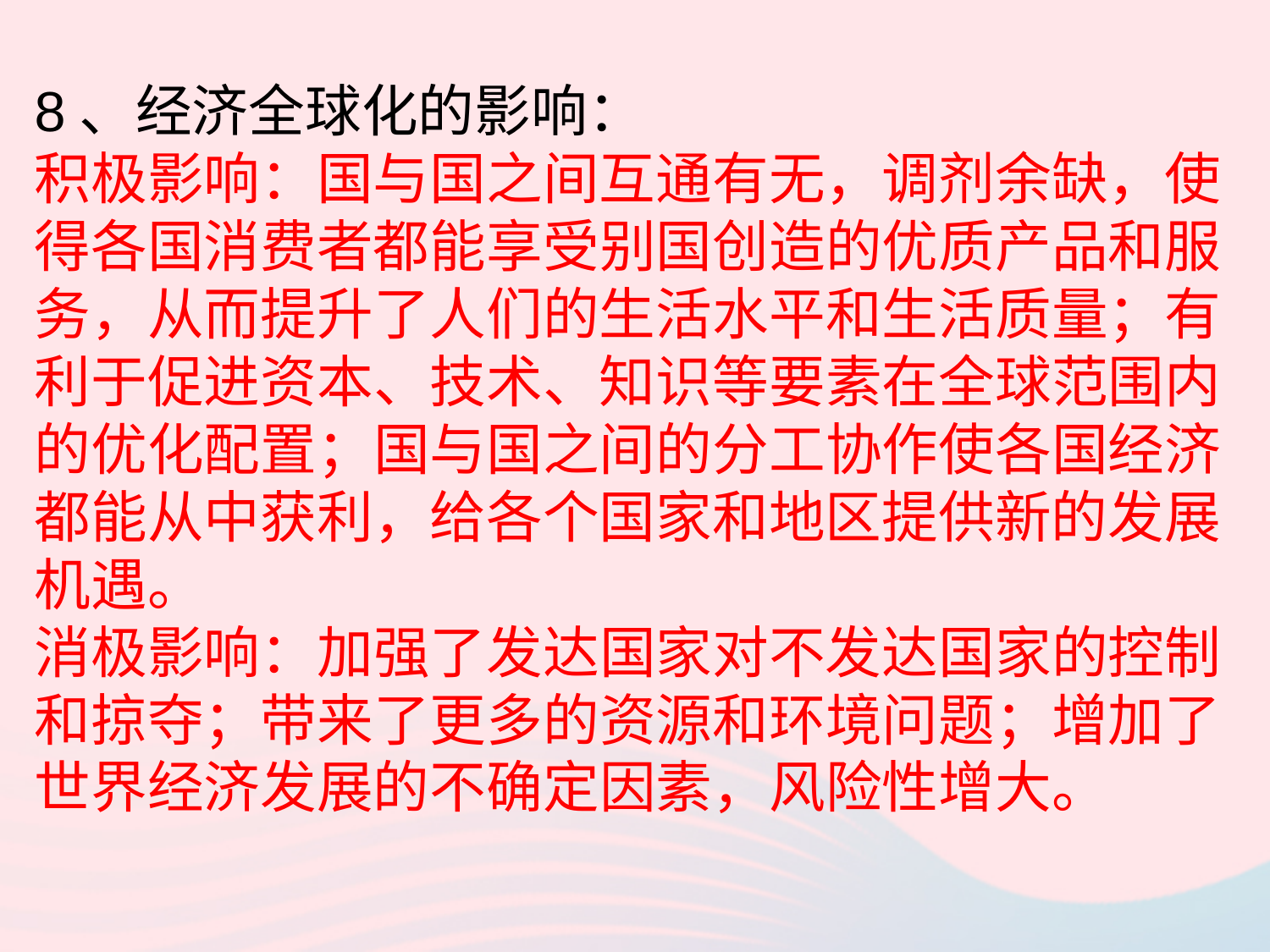

8、经济全球化的影响：
积极影响：国与国之间互通有无，调剂余缺，使得各国消费者都能享受别国创造的优质产品和服务，从而提升了人们的生活水平和生活质量；有利于促进资本、技术、知识等要素在全球范围内的优化配置；国与国之间的分工协作使各国经济都能从中获利，给各个国家和地区提供新的发展机遇。
消极影响：加强了发达国家对不发达国家的控制和掠夺；带来了更多的资源和环境问题；增加了世界经济发展的不确定因素，风险性增大。